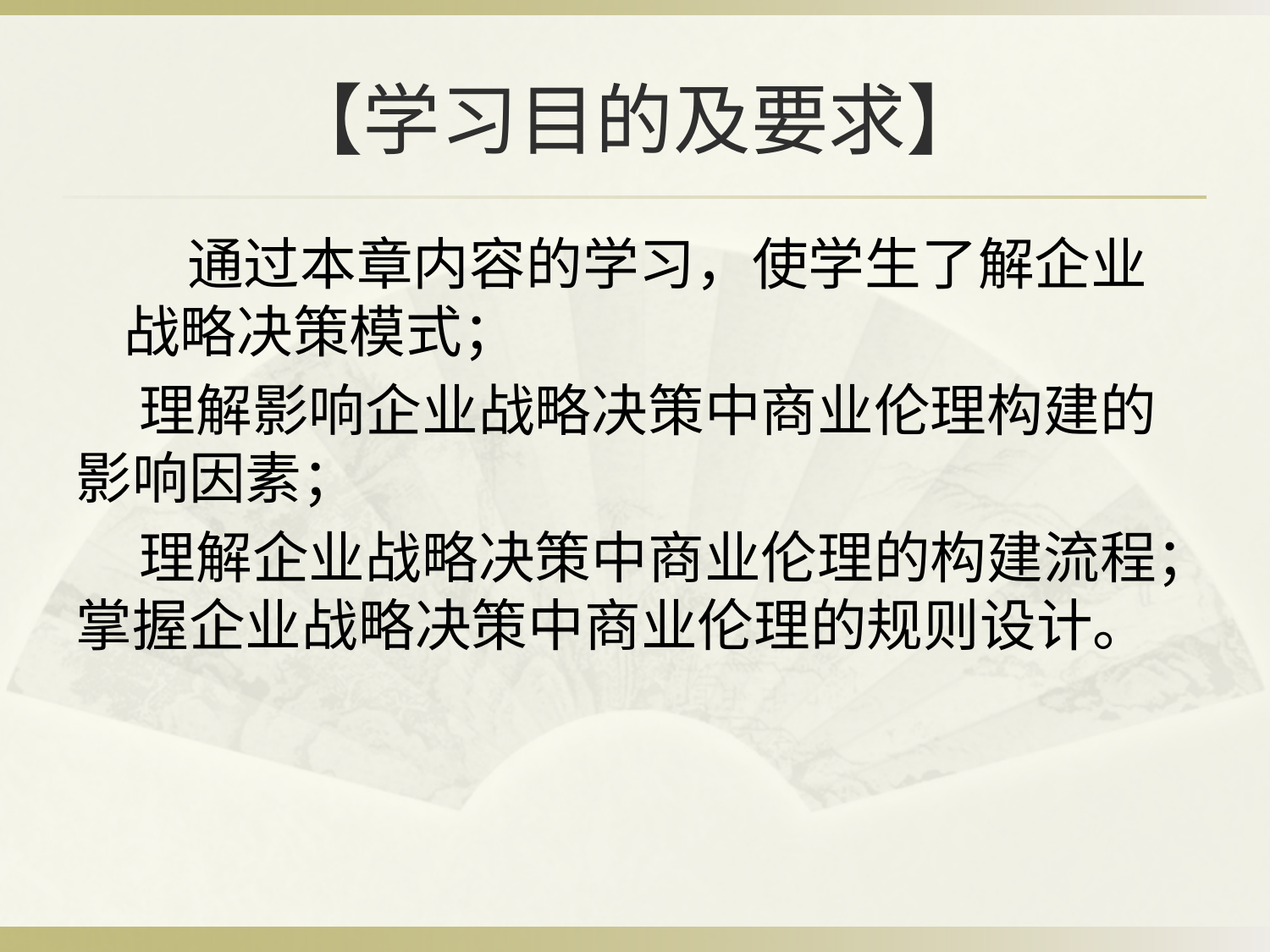

# 【学习目的及要求】
通过本章内容的学习，使学生了解企业战略决策模式；
理解影响企业战略决策中商业伦理构建的影响因素；
理解企业战略决策中商业伦理的构建流程；掌握企业战略决策中商业伦理的规则设计。